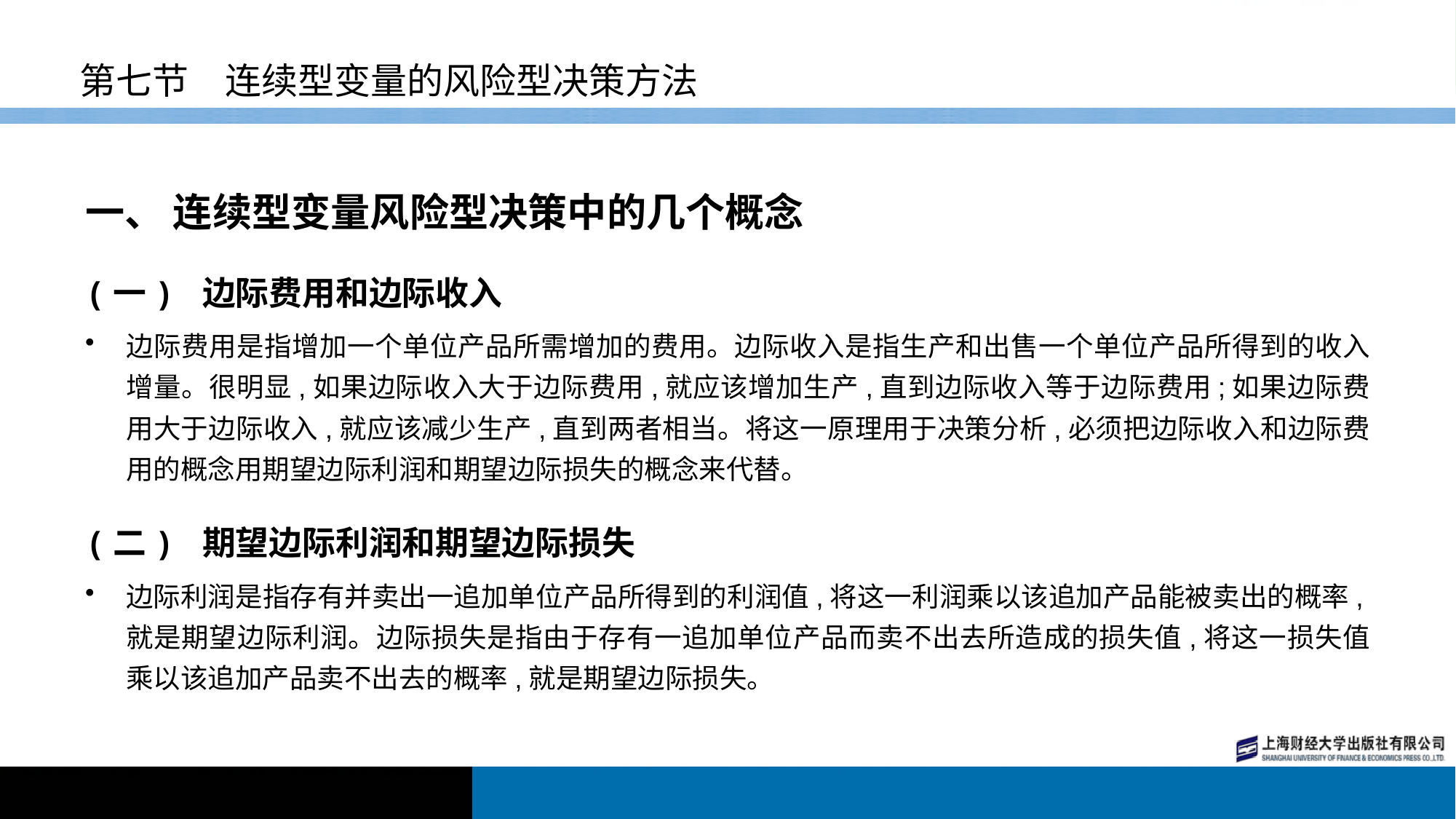

# 第七节　连续型变量的风险型决策方法
一、 连续型变量风险型决策中的几个概念
(一) 边际费用和边际收入
边际费用是指增加一个单位产品所需增加的费用。边际收入是指生产和出售一个单位产品所得到的收入增量。很明显,如果边际收入大于边际费用,就应该增加生产,直到边际收入等于边际费用;如果边际费用大于边际收入,就应该减少生产,直到两者相当。将这一原理用于决策分析,必须把边际收入和边际费用的概念用期望边际利润和期望边际损失的概念来代替。
(二) 期望边际利润和期望边际损失
边际利润是指存有并卖出一追加单位产品所得到的利润值,将这一利润乘以该追加产品能被卖出的概率,就是期望边际利润。边际损失是指由于存有一追加单位产品而卖不出去所造成的损失值,将这一损失值乘以该追加产品卖不出去的概率,就是期望边际损失。
19